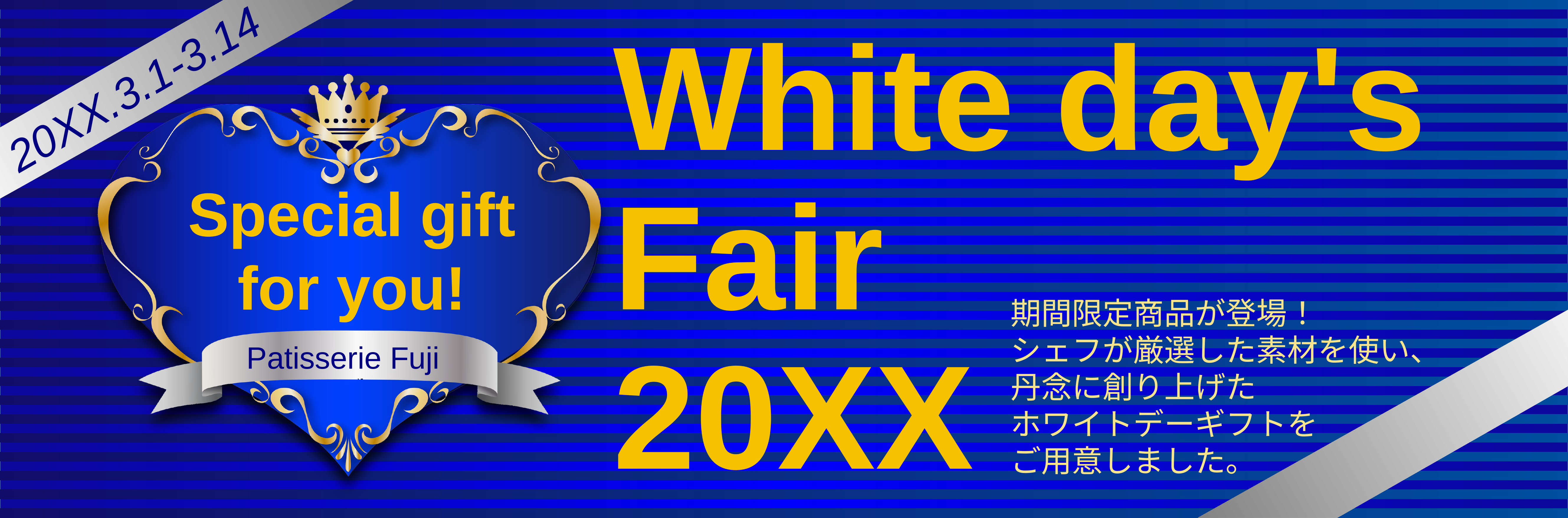

20XX.3.1-3.14
White day's Fair
20XX
Special gift
for you!
期間限定商品が登場！
シェフが厳選した素材を使い、
丹念に創り上げた
ホワイトデーギフトを
ご用意しました。
Patisserie Fuji